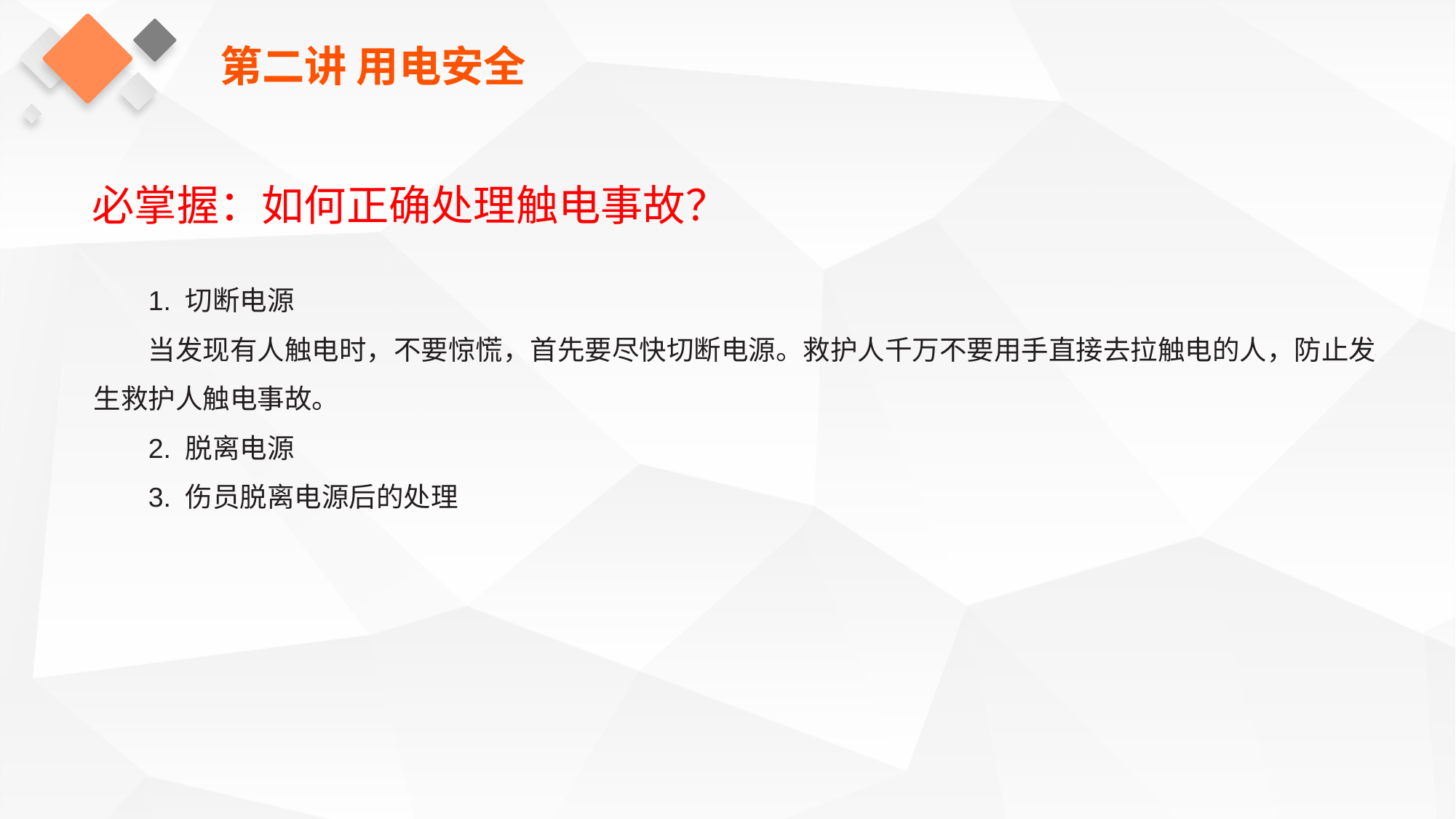

第二讲 用电安全
必掌握：如何正确处理触电事故？
1. 切断电源
当发现有人触电时，不要惊慌，首先要尽快切断电源。救护人千万不要用手直接去拉触电的人，防止发生救护人触电事故。
2. 脱离电源
3. 伤员脱离电源后的处理